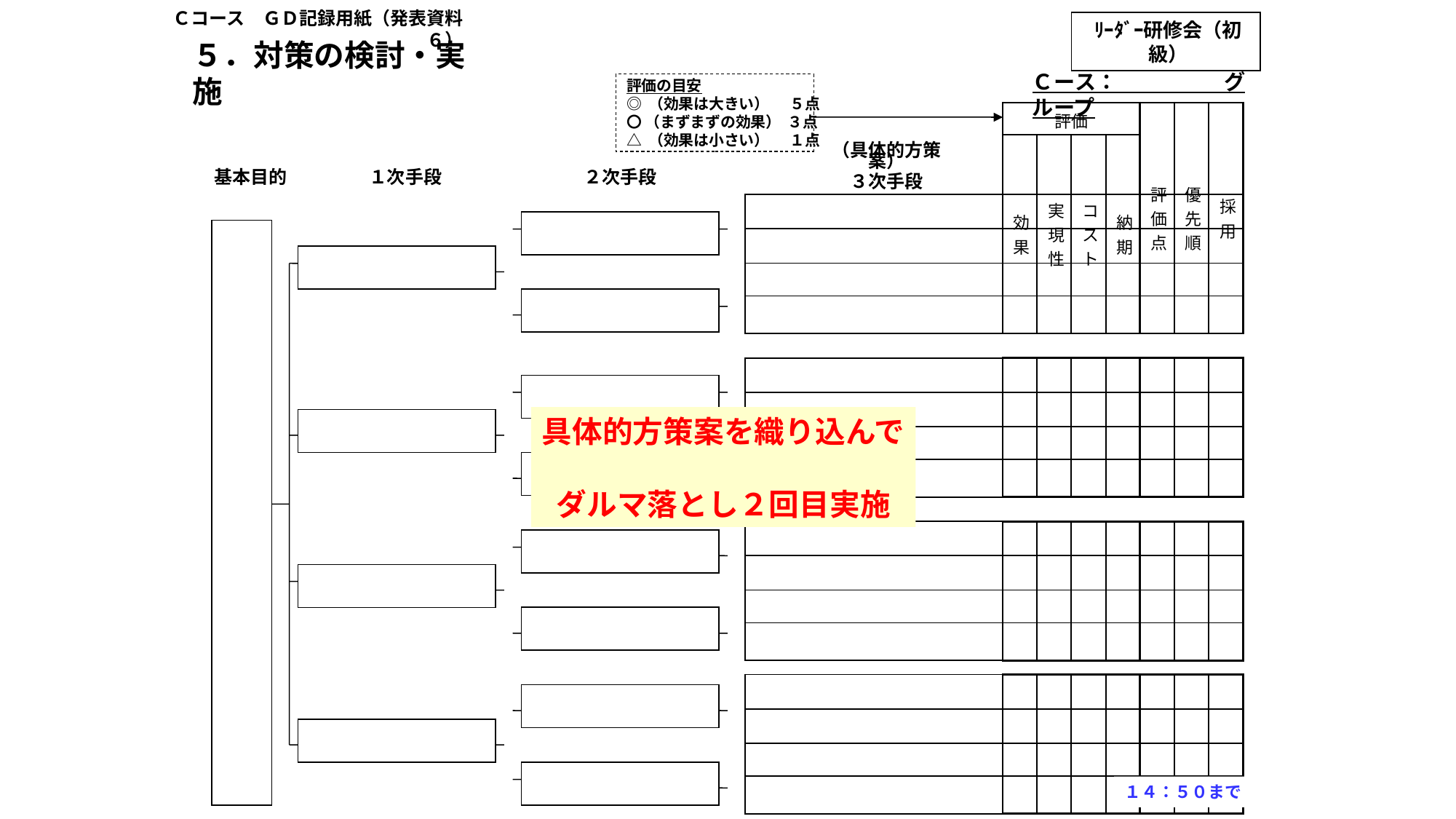

Ｃコース　ＧＤ記録用紙（発表資料６）
ﾘｰﾀﾞｰ研修会（初級）
５．対策の検討・実施
Ｃース：　　　　　グループ
評価の目安
◎ （効果は大きい）      ５点
〇 （まずまずの効果）  ３点
△ （効果は小さい）      １点
| 評価 |  |  |  | 評価点 | 優先順 | 採用 |
| --- | --- | --- | --- | --- | --- | --- |
| 効果 | 実現性 | コスト | 納期 |  |  |  |

（具体的方策案）
３次手段
基本目的
１次手段
２次手段
|  |
| --- |
|  |
|  |
|  |

|  |  |  |  |  |  |  |  |
| --- | --- | --- | --- | --- | --- | --- | --- |
|  |  |  |  |  |  |  |  |
|  |  |  |  |  |  |  |  |
|  |  |  |  |  |  |  |  |

具体的方策案を織り込んで

ダルマ落とし２回目実施

|  |  |  |  |  |  |  |  |
| --- | --- | --- | --- | --- | --- | --- | --- |
|  |  |  |  |  |  |  |  |
|  |  |  |  |  |  |  |  |
|  |  |  |  |  |  |  |  |

|  |  |  |  |  |  |  |  |
| --- | --- | --- | --- | --- | --- | --- | --- |
|  |  |  |  |  |  |  |  |
|  |  |  |  |  |  |  |  |
|  |  |  |  |  |  |  |  |

１４：５０まで